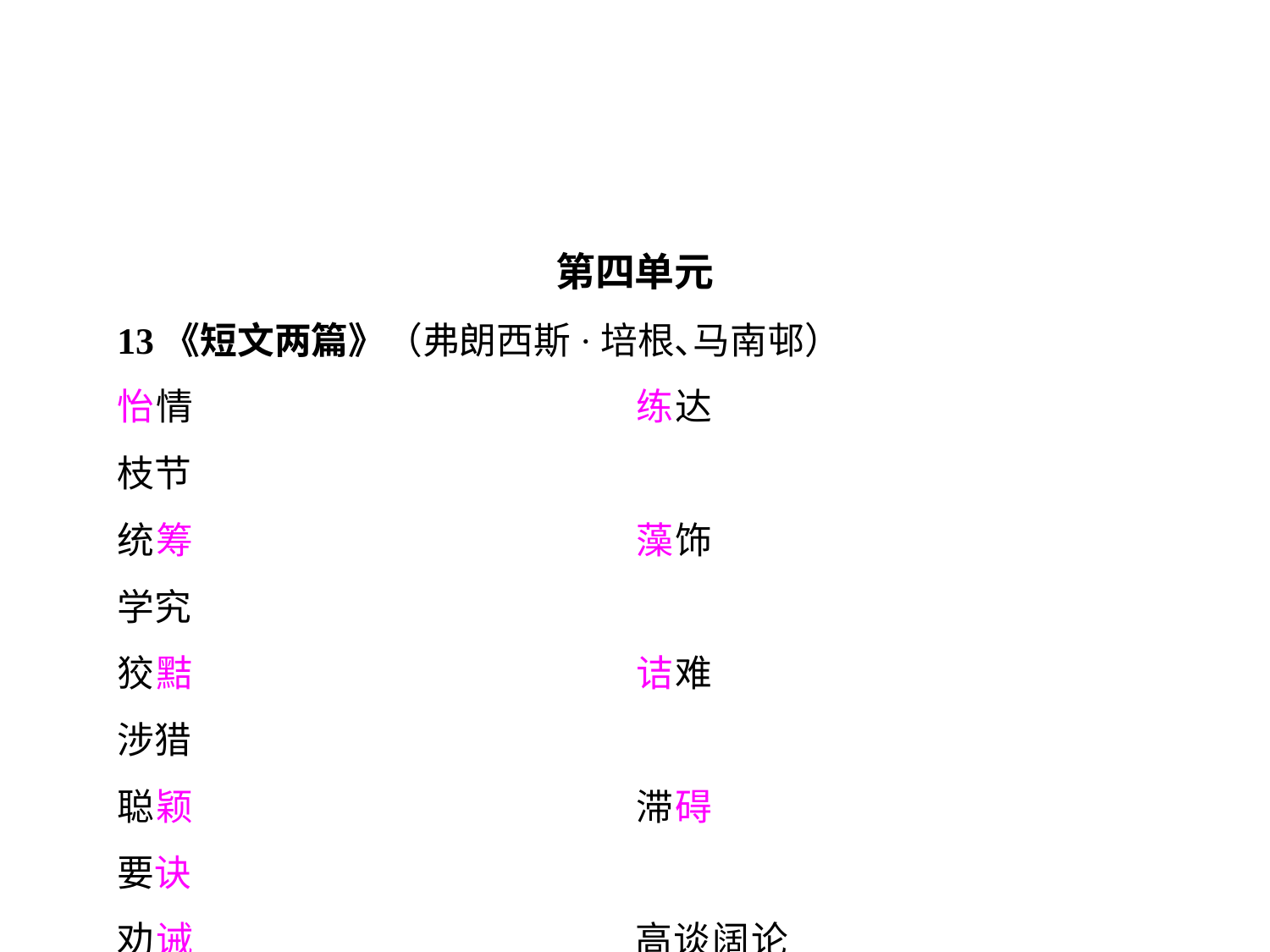

第四单元
13《短文两篇》（弗朗西斯·培根､马南邨）
怡情				练达				枝节
统筹				藻饰				学究
狡黠				诘难				涉猎
聪颖				滞碍				要诀
劝诫				高谈阔论			味同嚼蜡（jiáo）
寻章摘句			诸如此类			吹毛求疵（cī）